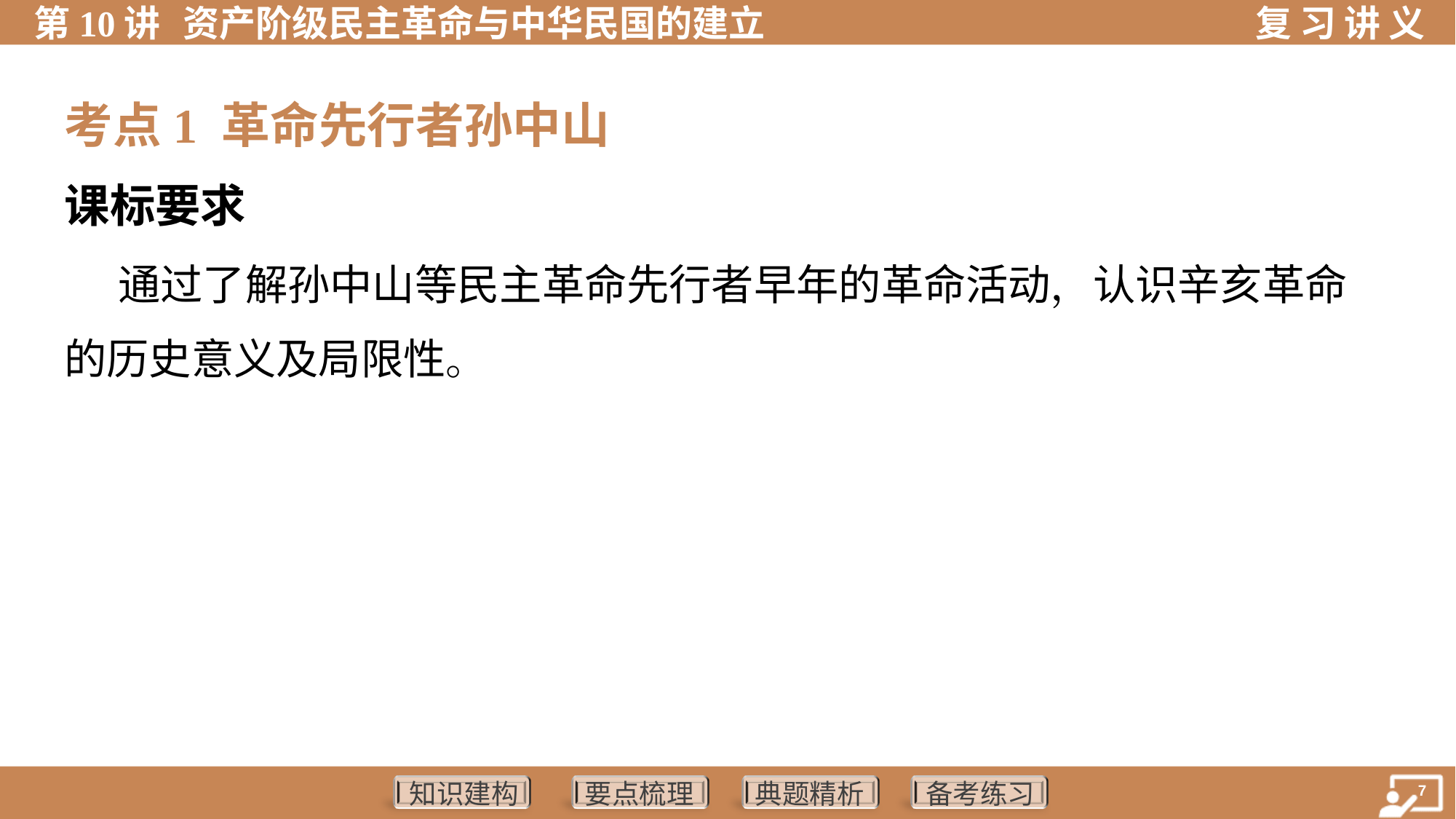

考点1 革命先行者孙中山
课标要求
    通过了解孙中山等民主革命先行者早年的革命活动，认识辛亥革命
的历史意义及局限性。